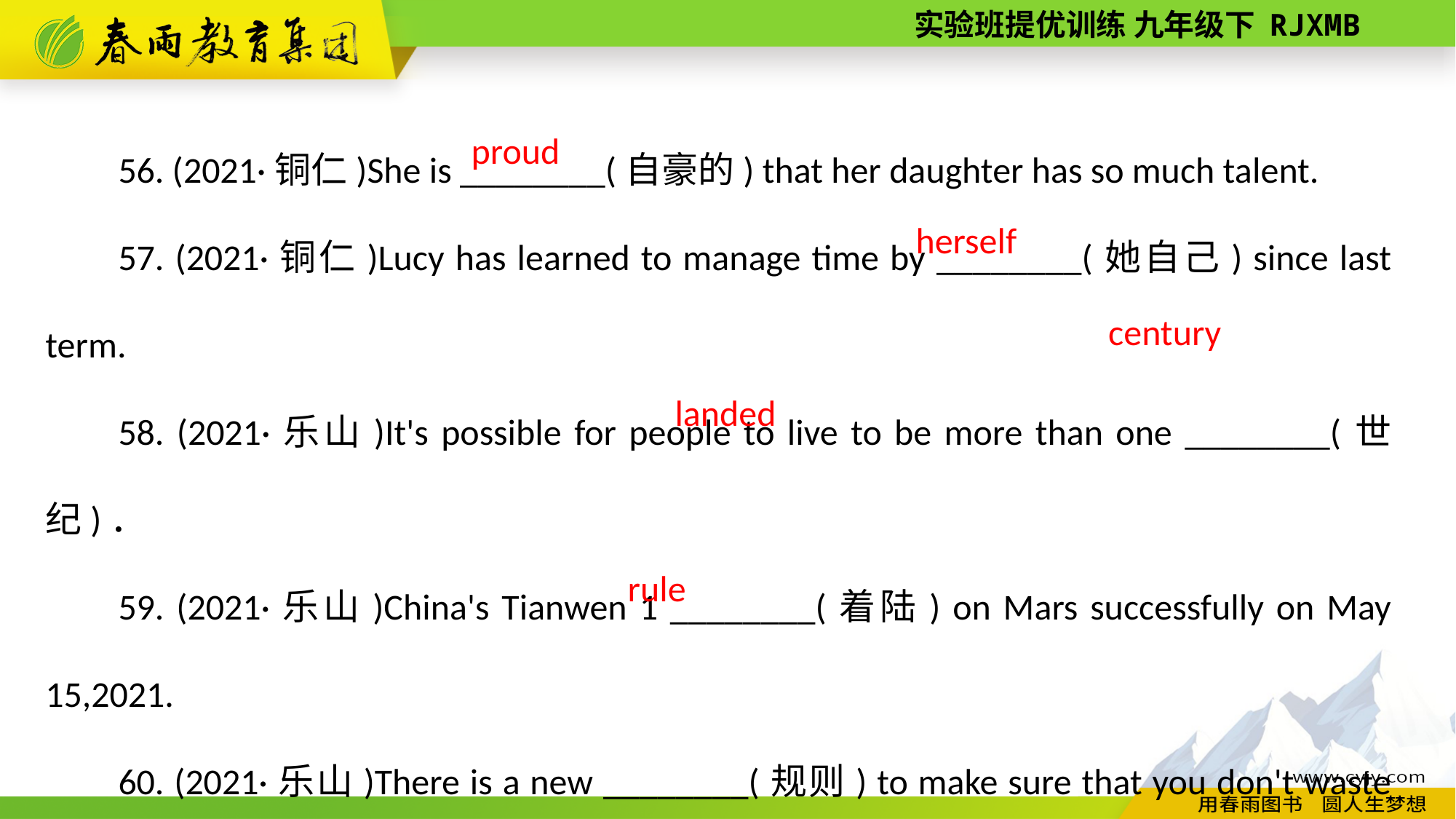

56. (2021·铜仁)She is ________(自豪的) that her daughter has so much talent.
57. (2021·铜仁)Lucy has learned to manage time by ________(她自己) since last term.
58. (2021·乐山)It's possible for people to live to be more than one ________(世纪)．
59. (2021·乐山)China's Tianwen 1 ________(着陆) on Mars successfully on May 15,2021.
60. (2021·乐山)There is a new ________(规则) to make sure that you don't waste food.
proud
herself
century
landed
rule